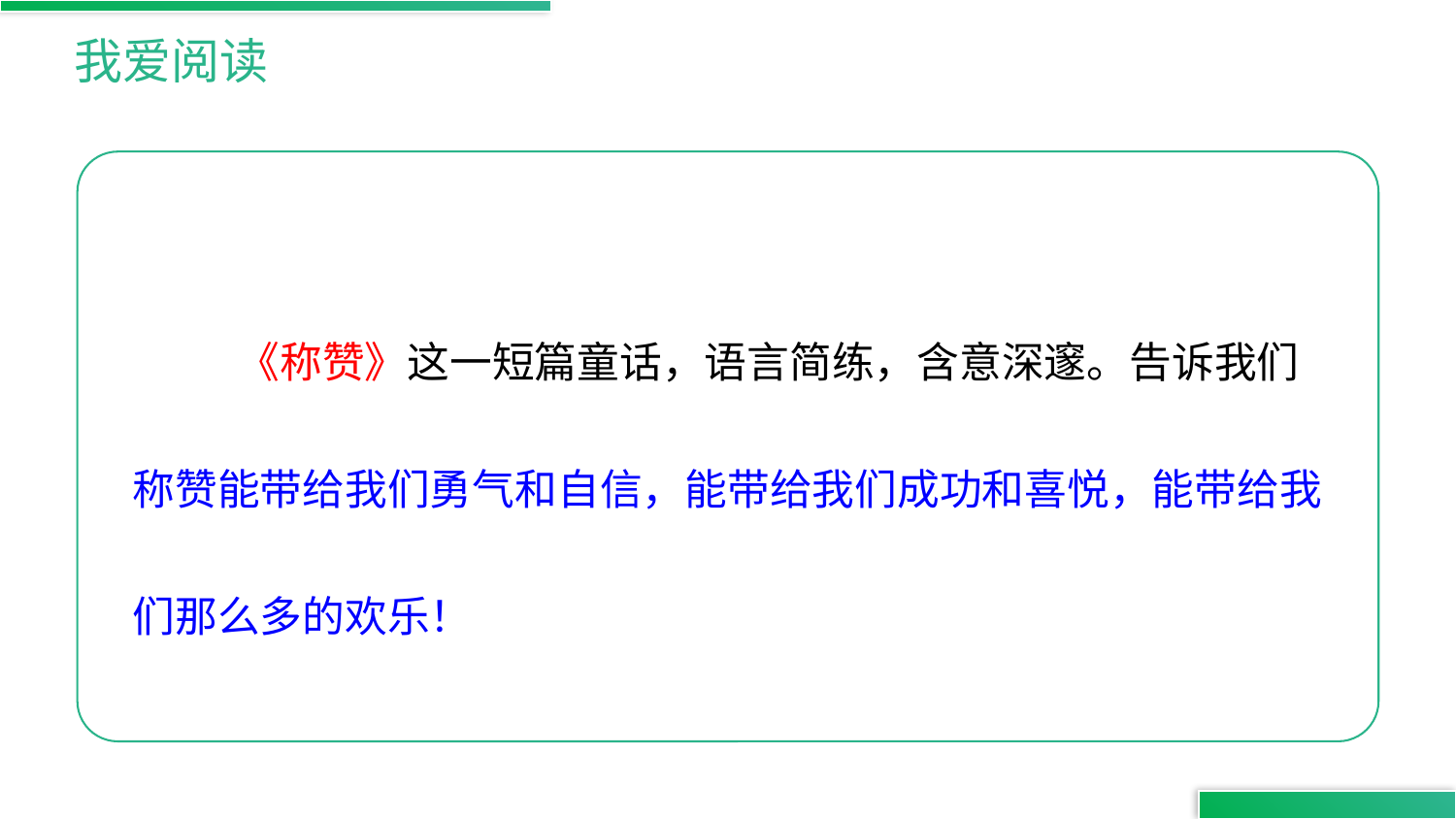

我爱阅读

          《称赞》这一短篇童话，语言简练，含意深邃。告诉我们称赞能带给我们勇气和自信，能带给我们成功和喜悦，能带给我们那么多的欢乐！